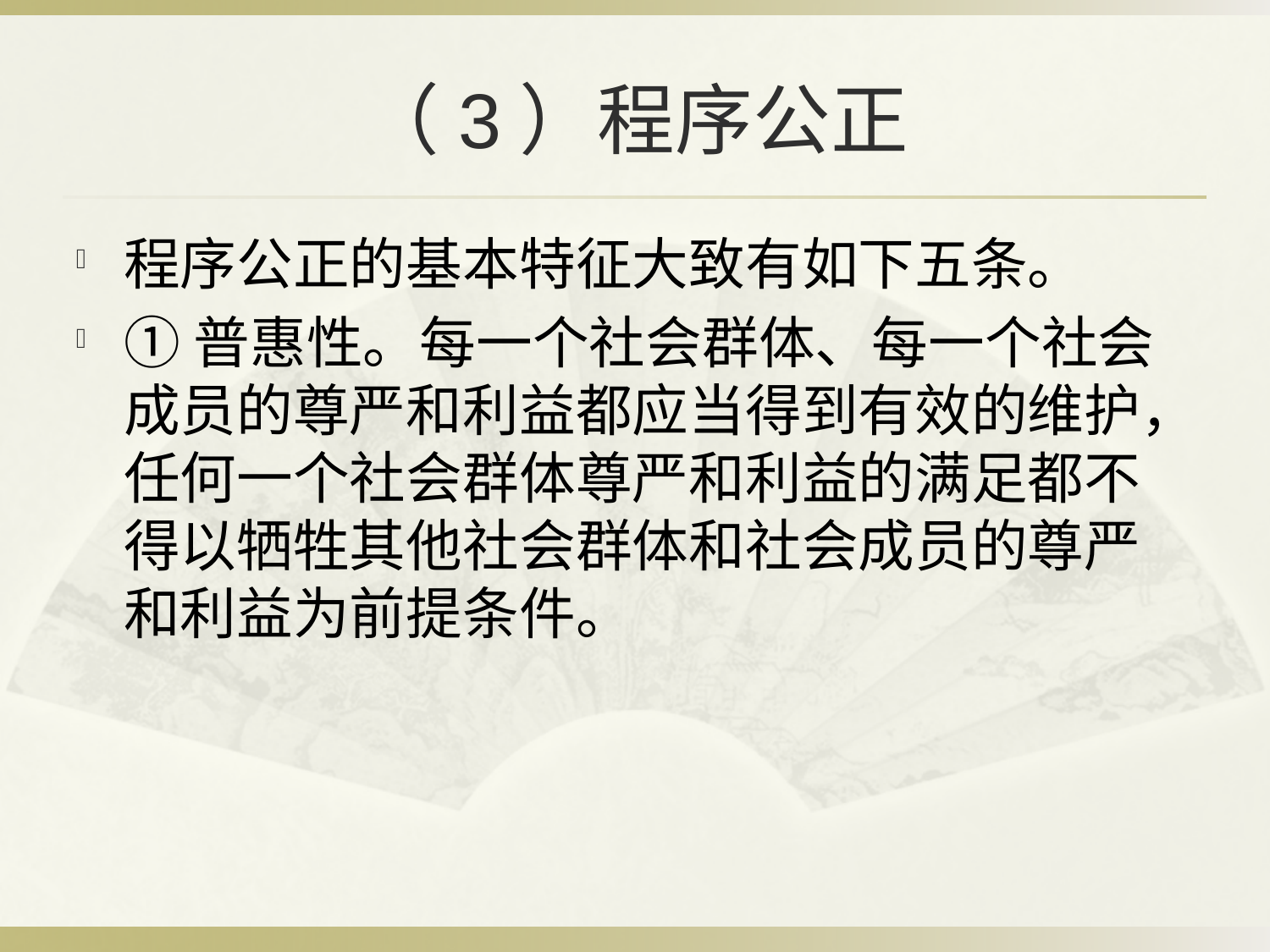

# （3）程序公正
程序公正的基本特征大致有如下五条。
①普惠性。每一个社会群体、每一个社会成员的尊严和利益都应当得到有效的维护，任何一个社会群体尊严和利益的满足都不得以牺牲其他社会群体和社会成员的尊严和利益为前提条件。